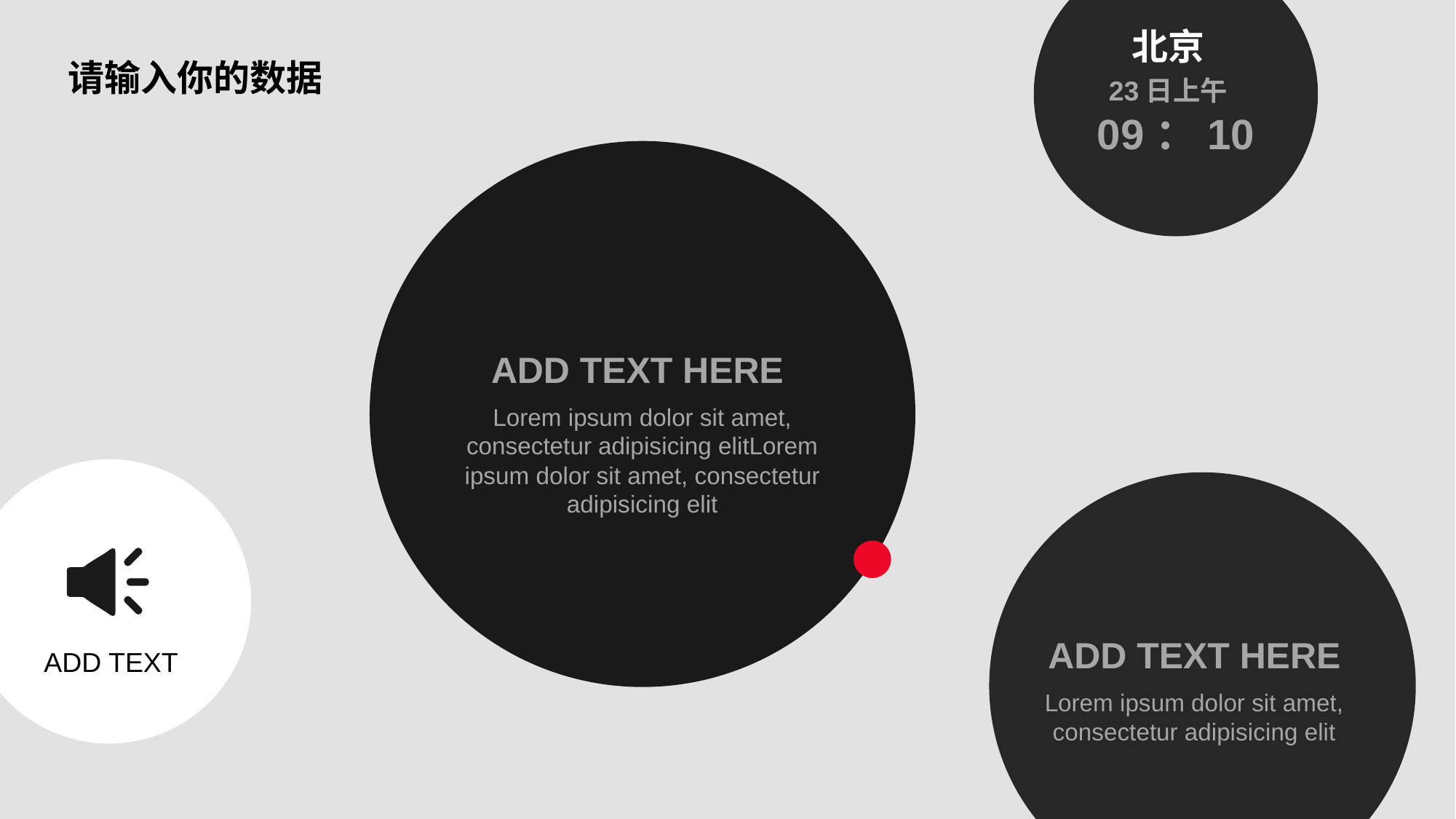

北京
请输入你的数据
23日上午
09：10

ADD TEXT HERE
Lorem ipsum dolor sit amet, consectetur adipisicing elitLorem ipsum dolor sit amet, consectetur adipisicing elit

ADD TEXT HERE
ADD TEXT
Lorem ipsum dolor sit amet, consectetur adipisicing elit